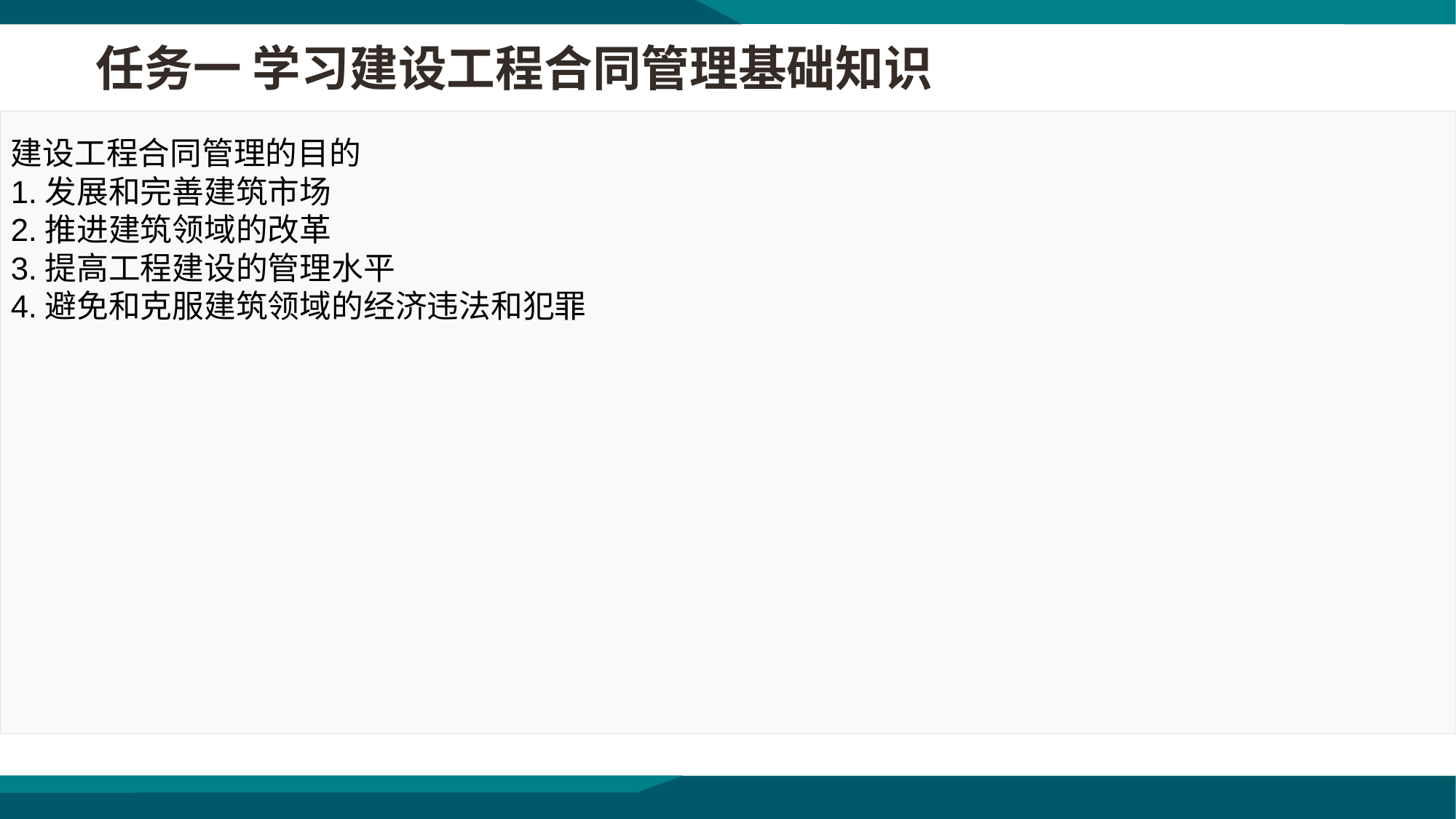

任务一 学习建设工程合同管理基础知识
建设工程合同管理的目的
1.发展和完善建筑市场
2.推进建筑领域的改革
3.提高工程建设的管理水平
4.避免和克服建筑领域的经济违法和犯罪